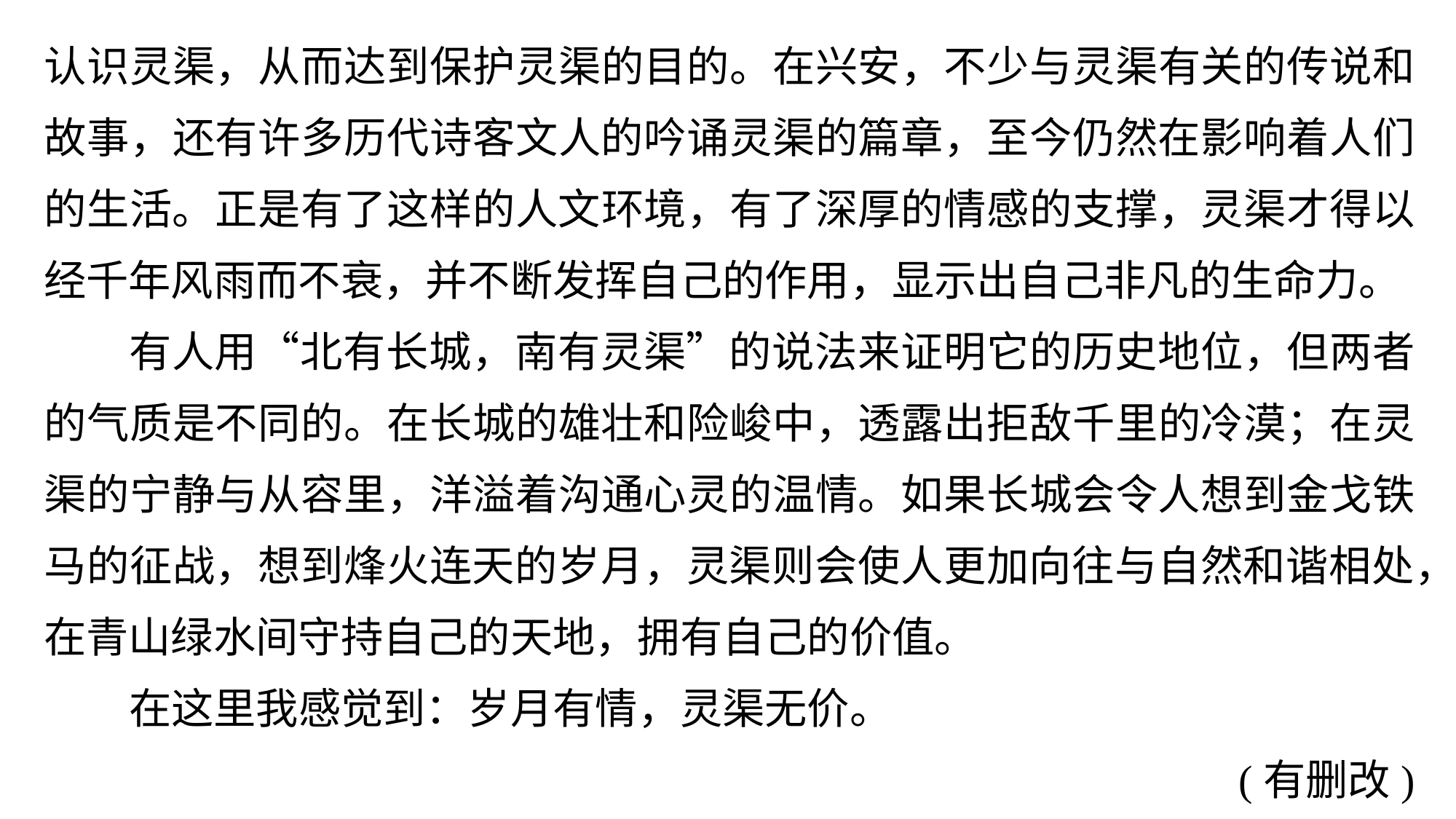

认识灵渠，从而达到保护灵渠的目的。在兴安，不少与灵渠有关的传说和故事，还有许多历代诗客文人的吟诵灵渠的篇章，至今仍然在影响着人们的生活。正是有了这样的人文环境，有了深厚的情感的支撑，灵渠才得以经千年风雨而不衰，并不断发挥自己的作用，显示出自己非凡的生命力。
有人用“北有长城，南有灵渠”的说法来证明它的历史地位，但两者的气质是不同的。在长城的雄壮和险峻中，透露出拒敌千里的冷漠；在灵渠的宁静与从容里，洋溢着沟通心灵的温情。如果长城会令人想到金戈铁马的征战，想到烽火连天的岁月，灵渠则会使人更加向往与自然和谐相处，在青山绿水间守持自己的天地，拥有自己的价值。
在这里我感觉到：岁月有情，灵渠无价。
(有删改)